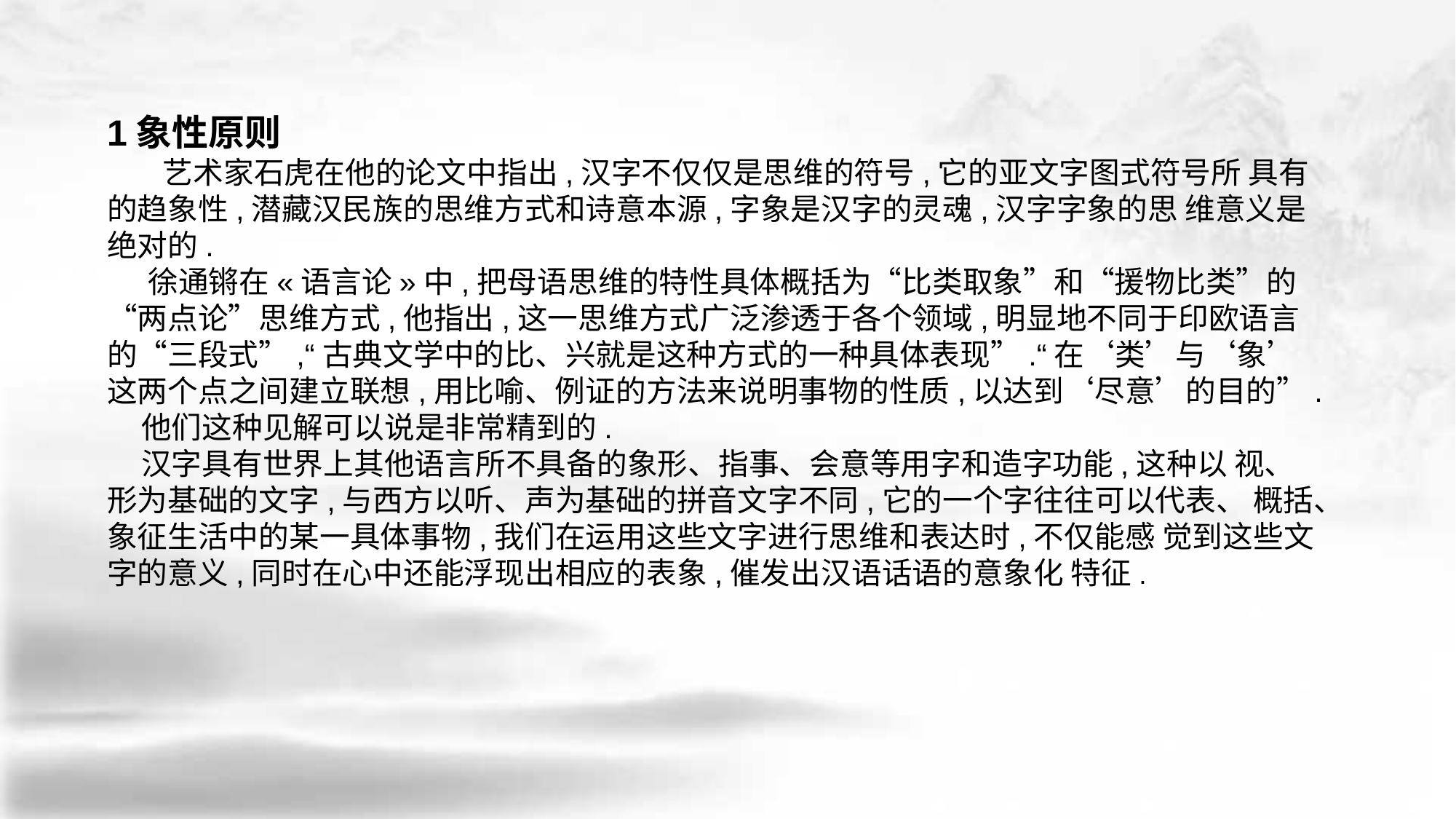

1象性原则
        艺术家石虎在他的论文中指出,汉字不仅仅是思维的符号,它的亚文字图式符号所 具有的趋象性,潜藏汉民族的思维方式和诗意本源,字象是汉字的灵魂,汉字字象的思 维意义是绝对的.
     徐通锵在«语言论»中,把母语思维的特性具体概括为“比类取象”和“援物比类”的 “两点论”思维方式,他指出,这一思维方式广泛渗透于各个领域,明显地不同于印欧语言 的“三段式”,“古典文学中的比、兴就是这种方式的一种具体表现”.“在‘类’与‘象’这两个点之间建立联想,用比喻、例证的方法来说明事物的性质,以达到‘尽意’的目的”.
    他们这种见解可以说是非常精到的.
    汉字具有世界上其他语言所不具备的象形、指事、会意等用字和造字功能,这种以 视、形为基础的文字,与西方以听、声为基础的拼音文字不同,它的一个字往往可以代表、 概括、象征生活中的某一具体事物,我们在运用这些文字进行思维和表达时,不仅能感 觉到这些文字的意义,同时在心中还能浮现出相应的表象,催发出汉语话语的意象化 特征.